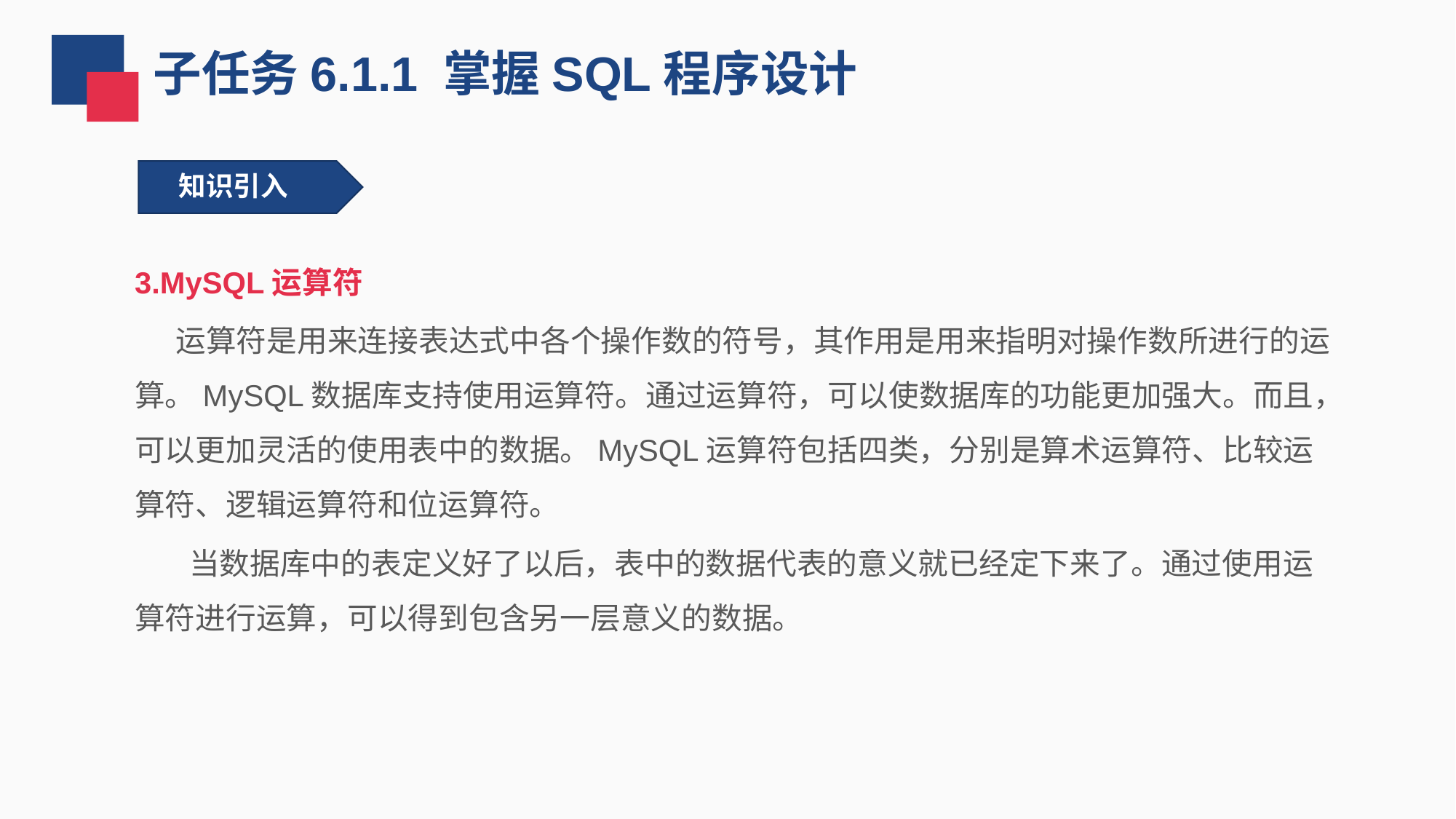

子任务6.1.1 掌握SQL程序设计

知识引入
3.MySQL运算符
     运算符是用来连接表达式中各个操作数的符号，其作用是用来指明对操作数所进行的运算。MySQL数据库支持使用运算符。通过运算符，可以使数据库的功能更加强大。而且，可以更加灵活的使用表中的数据。MySQL运算符包括四类，分别是算术运算符、比较运算符、逻辑运算符和位运算符。
       当数据库中的表定义好了以后，表中的数据代表的意义就已经定下来了。通过使用运算符进行运算，可以得到包含另一层意义的数据。